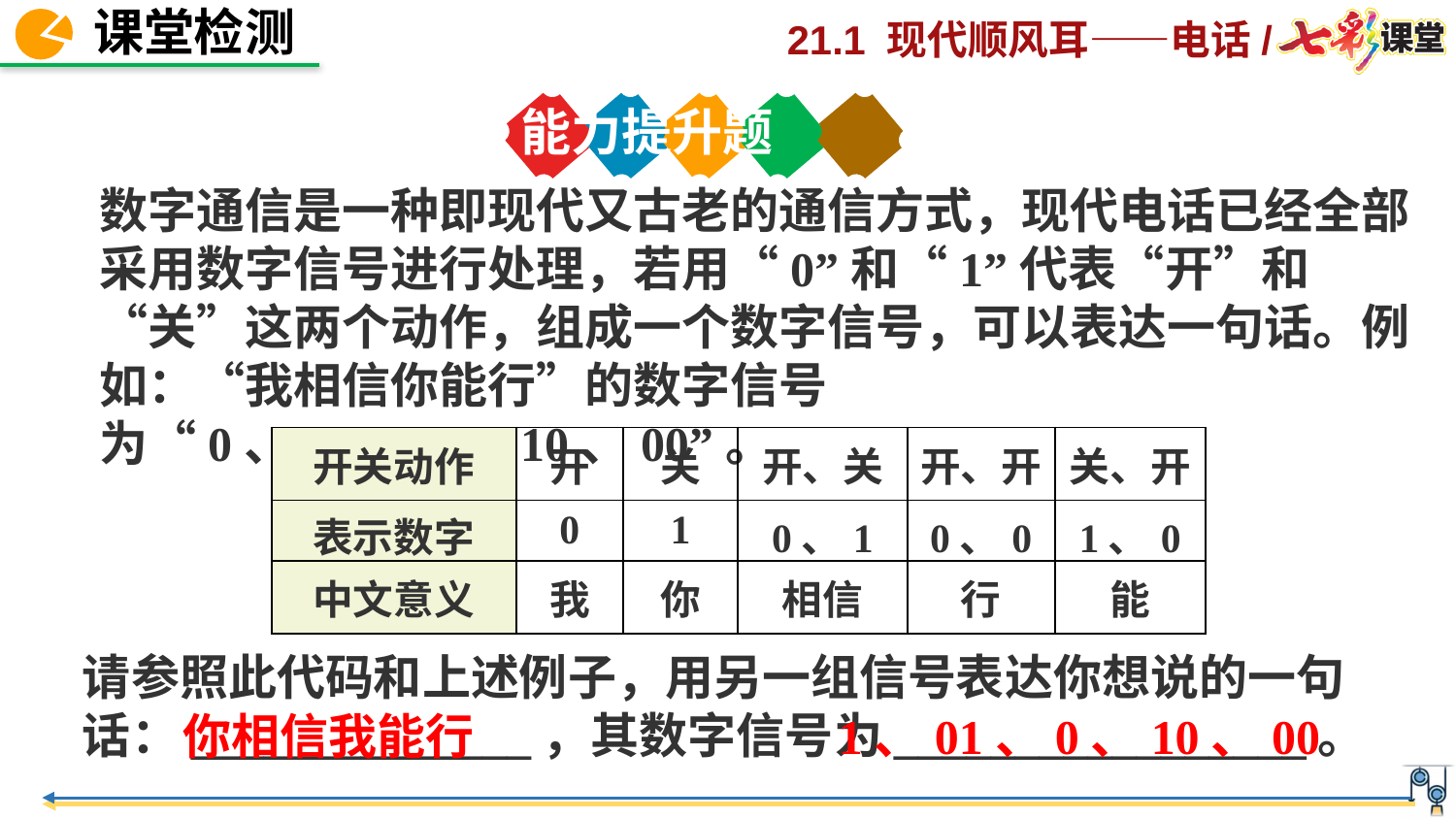

能力提升题

数字通信是一种即现代又古老的通信方式，现代电话已经全部采用数字信号进行处理，若用“0”和“1”代表“开”和“关”这两个动作，组成一个数字信号，可以表达一句话。例如：“我相信你能行”的数字信号为“0、01、1、10、00”。
| 开关动作 | 开 | 关 | 开、关 | 开、开 | 关、开 |
| --- | --- | --- | --- | --- | --- |
| 表示数字 | 0 | 1 | 0、1 | 0、0 | 1、0 |
| 中文意义 | 我 | 你 | 相信 | 行 | 能 |
请参照此代码和上述例子，用另一组信号表达你想说的一句话：______________，其数字信号为_________________。
1、01、0、10、00
你相信我能行